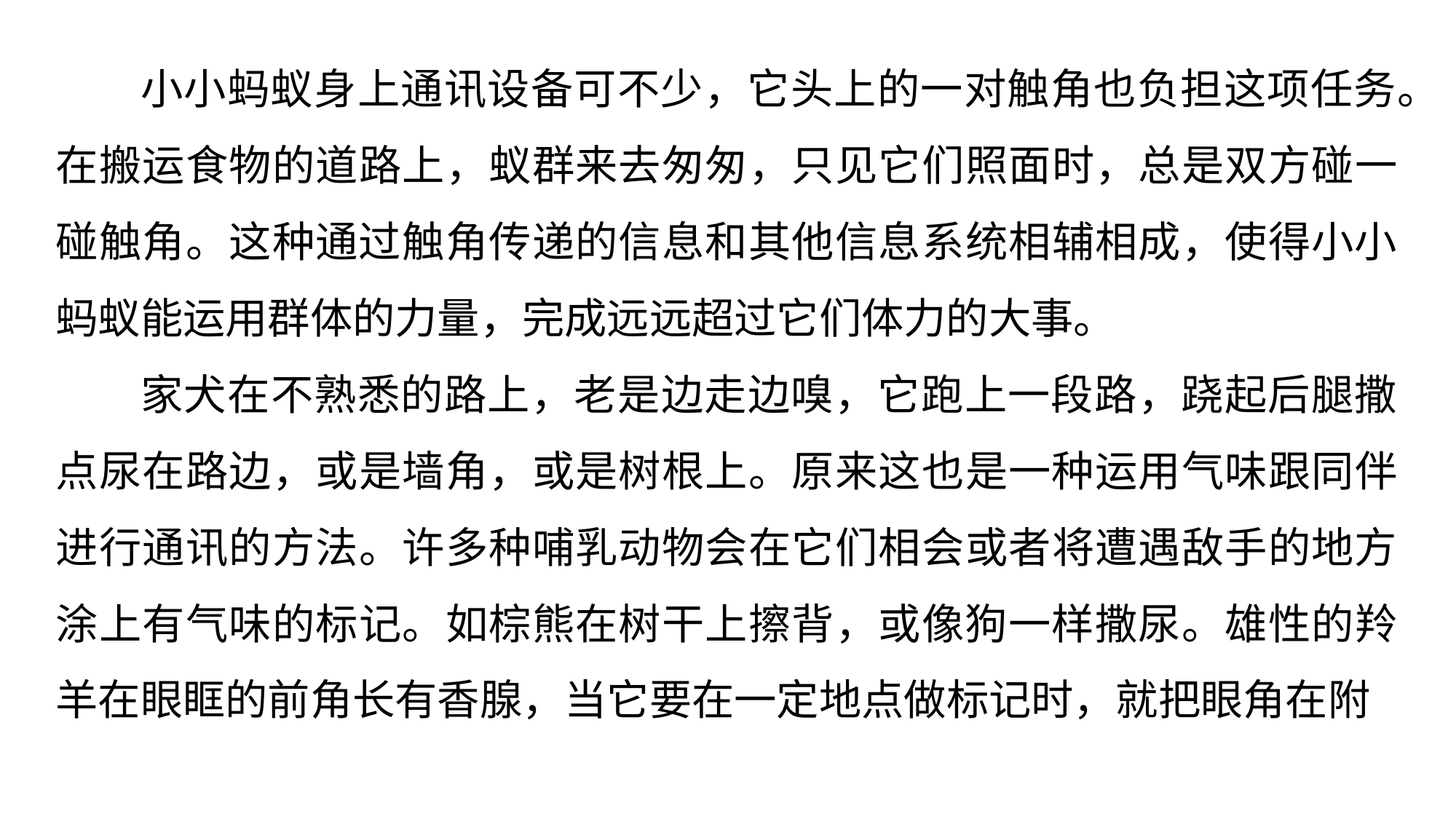

小小蚂蚁身上通讯设备可不少，它头上的一对触角也负担这项任务。在搬运食物的道路上，蚁群来去匆匆，只见它们照面时，总是双方碰一碰触角。这种通过触角传递的信息和其他信息系统相辅相成，使得小小蚂蚁能运用群体的力量，完成远远超过它们体力的大事。
家犬在不熟悉的路上，老是边走边嗅，它跑上一段路，跷起后腿撒点尿在路边，或是墙角，或是树根上。原来这也是一种运用气味跟同伴进行通讯的方法。许多种哺乳动物会在它们相会或者将遭遇敌手的地方涂上有气味的标记。如棕熊在树干上擦背，或像狗一样撒尿。雄性的羚羊在眼眶的前角长有香腺，当它要在一定地点做标记时，就把眼角在附